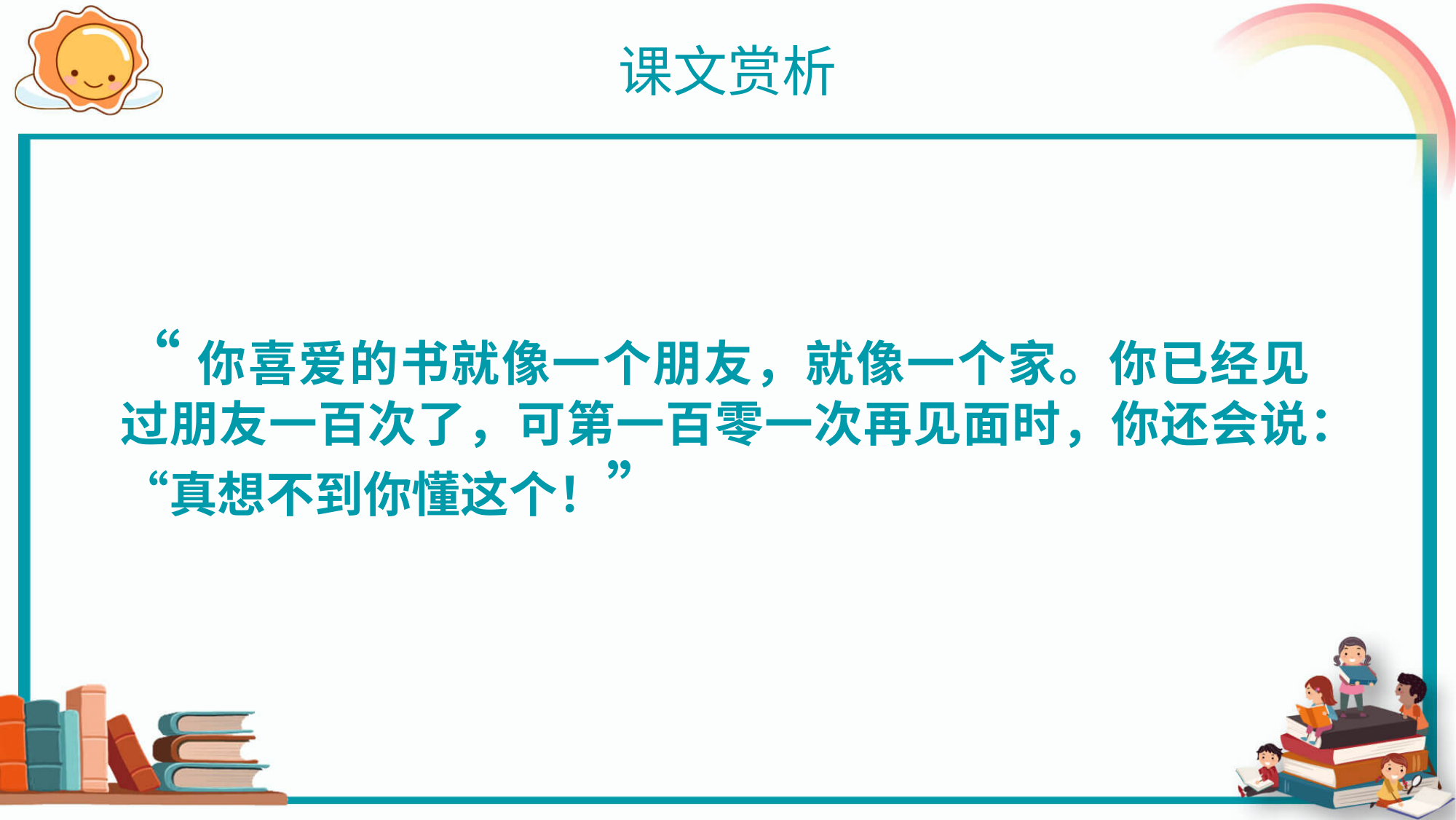

课文赏析
“你喜爱的书就像一个朋友，就像一个家。你已经见过朋友一百次了，可第一百零一次再见面时，你还会说：“真想不到你懂这个！”